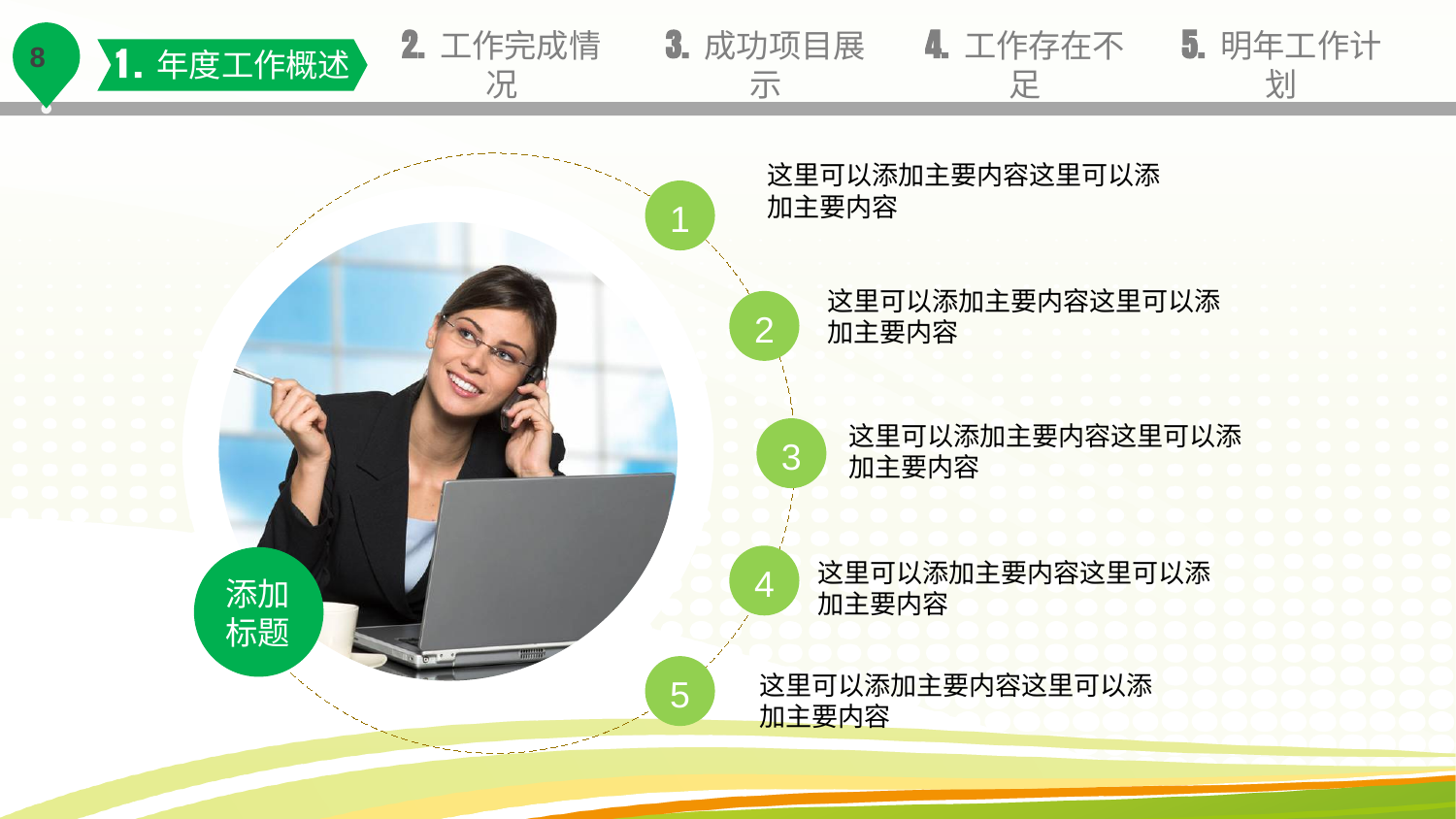

1 . 年度工作概述
2. 工作完成情况
3. 成功项目展示
4. 工作存在不足
5. 明年工作计划

这里可以添加主要内容这里可以添加主要内容
1

这里可以添加主要内容这里可以添加主要内容
2
这里可以添加主要内容这里可以添加主要内容
3
4

这里可以添加主要内容这里可以添加主要内容
添加
标题
5
这里可以添加主要内容这里可以添加主要内容